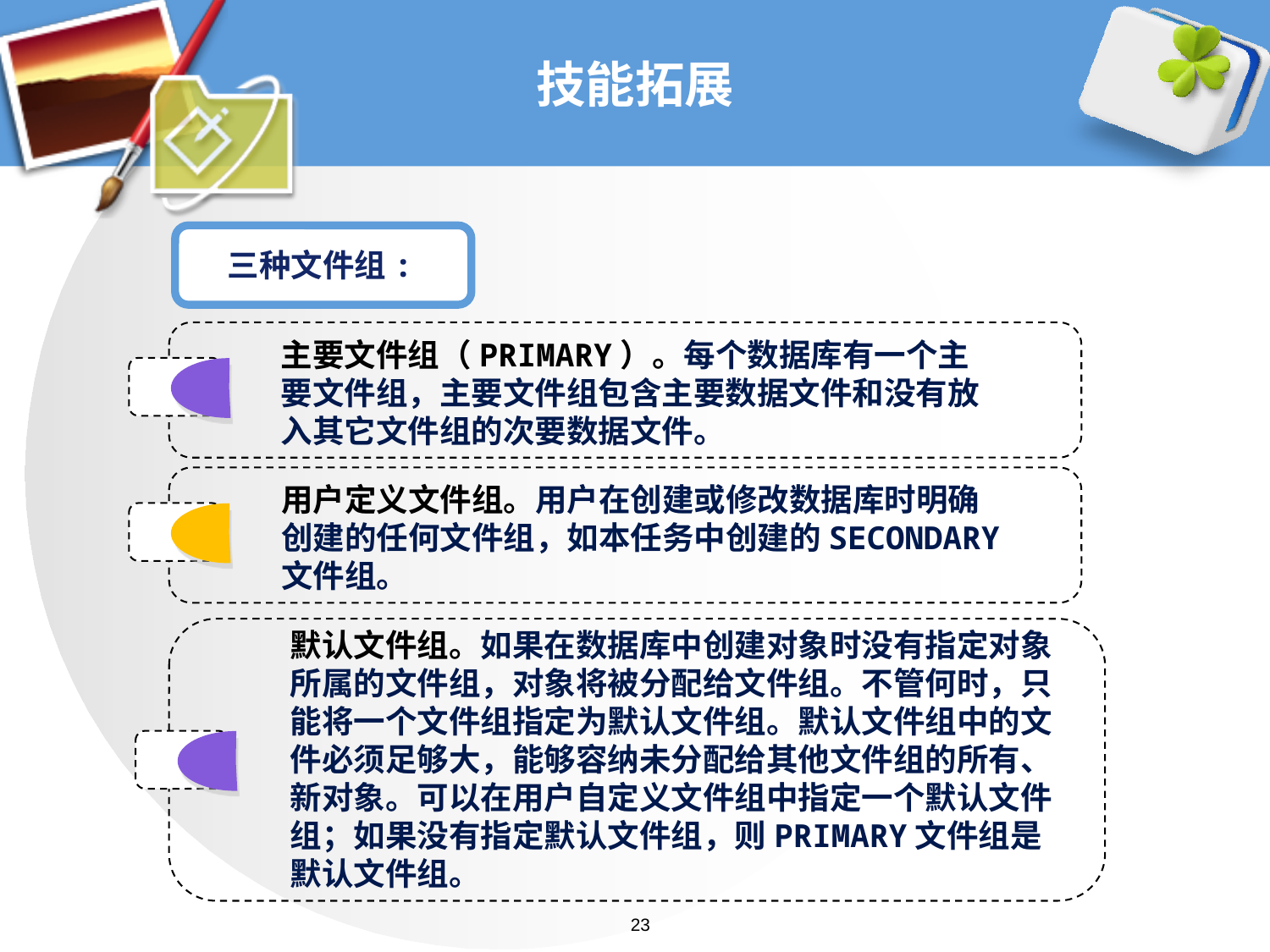

# 技能拓展

三种文件组:

主要文件组（PRIMARY）。每个数据库有一个主要文件组，主要文件组包含主要数据文件和没有放
入其它文件组的次要数据文件。

用户定义文件组。用户在创建或修改数据库时明确
创建的任何文件组，如本任务中创建的SECONDARY
文件组。

默认文件组。如果在数据库中创建对象时没有指定对象所属的文件组，对象将被分配给文件组。不管何时，只能将一个文件组指定为默认文件组。默认文件组中的文件必须足够大，能够容纳未分配给其他文件组的所有、新对象。可以在用户自定义文件组中指定一个默认文件组；如果没有指定默认文件组，则PRIMARY文件组是默认文件组。

23